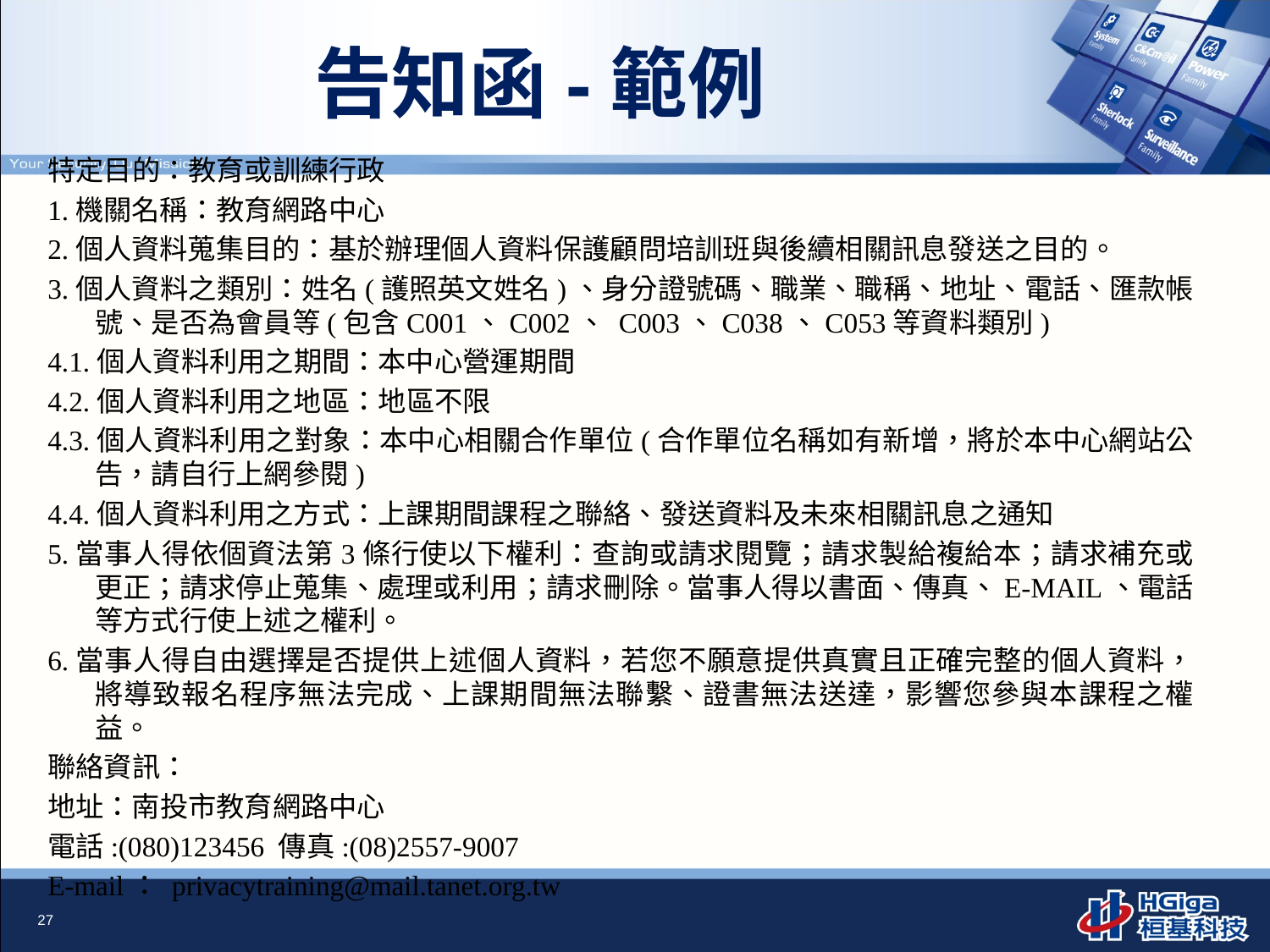

# 告知函-範例
特定目的：教育或訓練行政
1.機關名稱：教育網路中心
2.個人資料蒐集目的：基於辦理個人資料保護顧問培訓班與後續相關訊息發送之目的。
3.個人資料之類別：姓名(護照英文姓名)、身分證號碼、職業、職稱、地址、電話、匯款帳號、是否為會員等(包含C001、C002、 C003、C038、C053等資料類別)
4.1.個人資料利用之期間：本中心營運期間
4.2.個人資料利用之地區：地區不限
4.3.個人資料利用之對象：本中心相關合作單位(合作單位名稱如有新增，將於本中心網站公告，請自行上網參閱)
4.4.個人資料利用之方式：上課期間課程之聯絡、發送資料及未來相關訊息之通知
5.當事人得依個資法第3條行使以下權利：查詢或請求閱覽；請求製給複給本；請求補充或更正；請求停止蒐集、處理或利用；請求刪除。當事人得以書面、傳真、E-MAIL、電話等方式行使上述之權利。
6.當事人得自由選擇是否提供上述個人資料，若您不願意提供真實且正確完整的個人資料，將導致報名程序無法完成、上課期間無法聯繫、證書無法送達，影響您參與本課程之權益。
聯絡資訊：
地址：南投市教育網路中心
電話:(080)123456 傳真:(08)2557-9007
E-mail： privacytraining@mail.tanet.org.tw

27